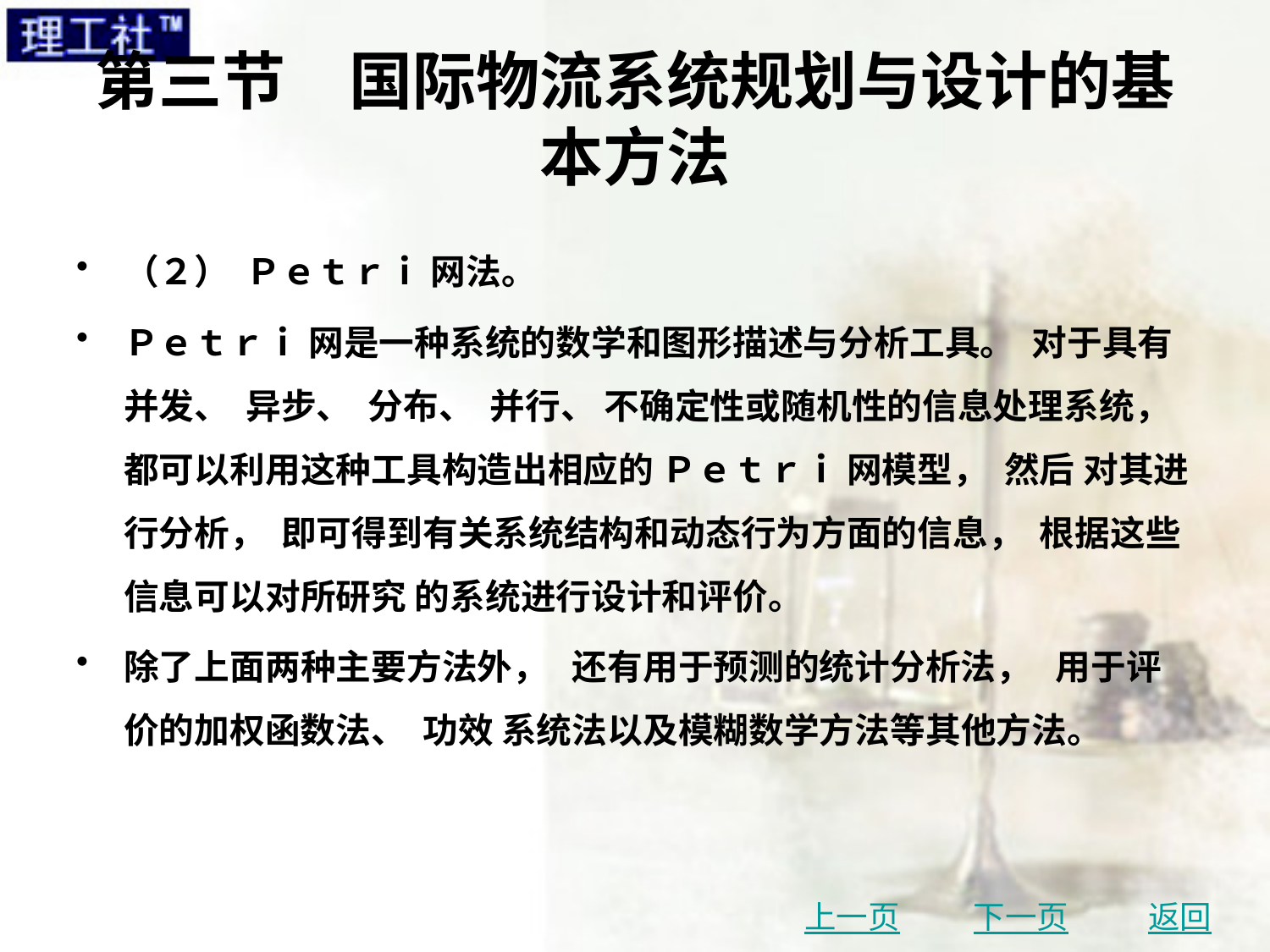

# 第三节　国际物流系统规划与设计的基本方法
（２）  Ｐｅｔｒｉ 网法。
Ｐｅｔｒｉ 网是一种系统的数学和图形描述与分析工具。  对于具有并发、  异步、  分布、  并行、 不确定性或随机性的信息处理系统，  都可以利用这种工具构造出相应的 Ｐｅｔｒｉ 网模型，  然后 对其进行分析，  即可得到有关系统结构和动态行为方面的信息，  根据这些信息可以对所研究 的系统进行设计和评价。
除了上面两种主要方法外，   还有用于预测的统计分析法，   用于评价的加权函数法、  功效 系统法以及模糊数学方法等其他方法。

上一页
下一页
返回